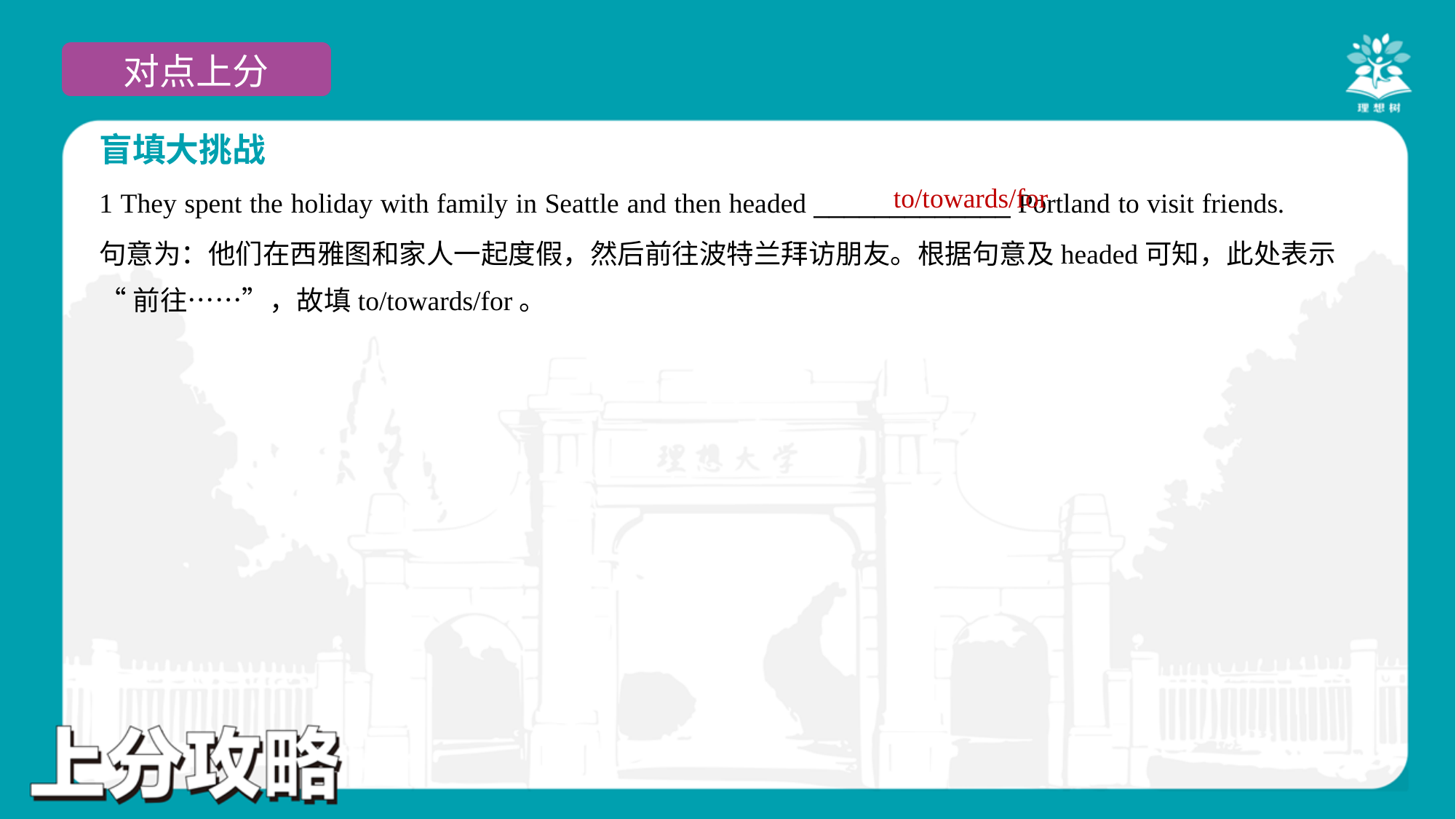

盲填大挑战
to/towards/for
1 They spent the holiday with family in Seattle and then headed _____________ Portland to visit friends.
句意为：他们在西雅图和家人一起度假，然后前往波特兰拜访朋友。根据句意及headed可知，此处表示
“前往……”，故填to/towards/for。